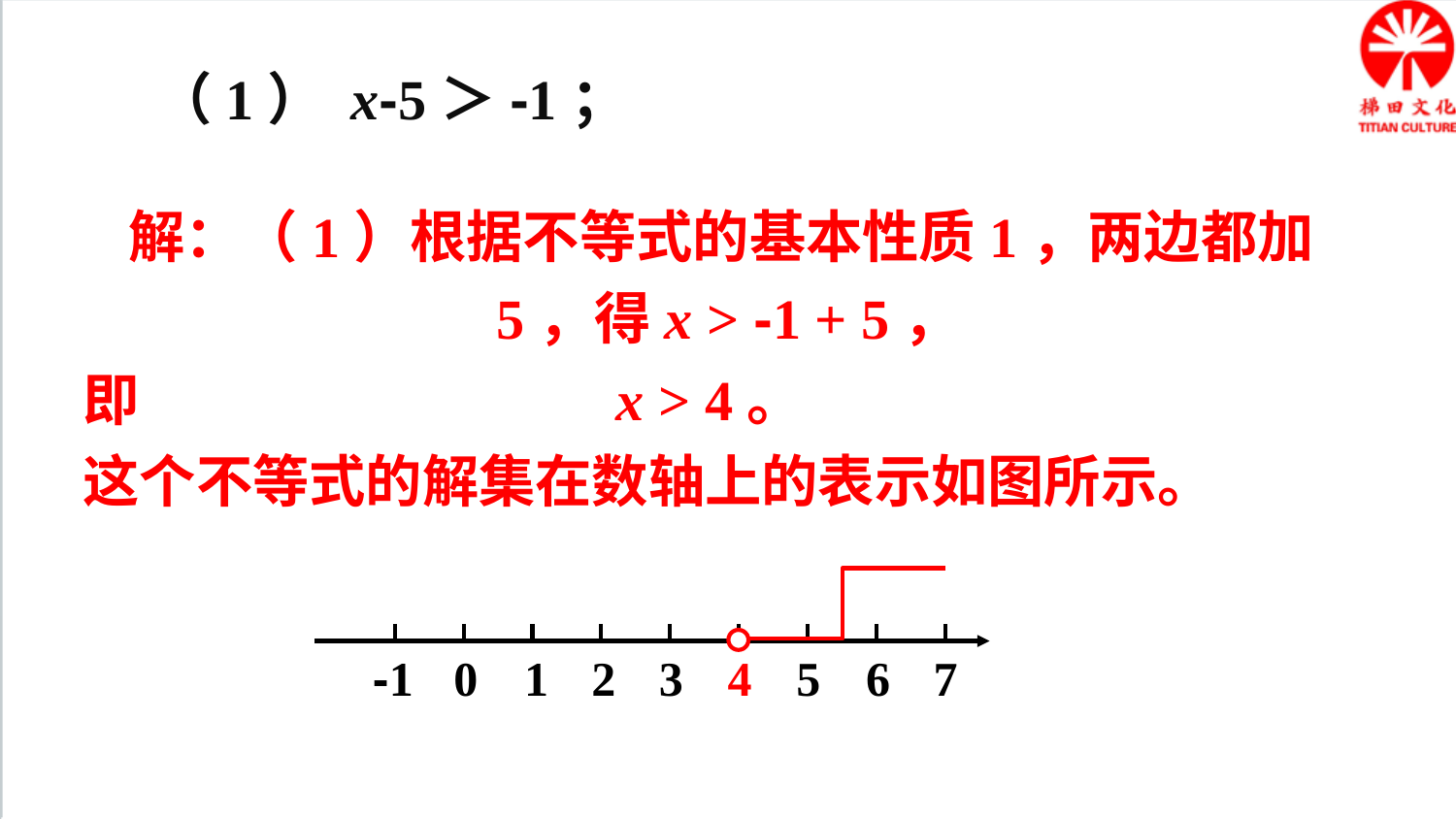

（1） x-5＞-1；
解：（1）根据不等式的基本性质1，两边都加5，得x > -1 + 5，
即                                    x > 4。
这个不等式的解集在数轴上的表示如图所示。
-1
0
1
2
3
4
5
6
7